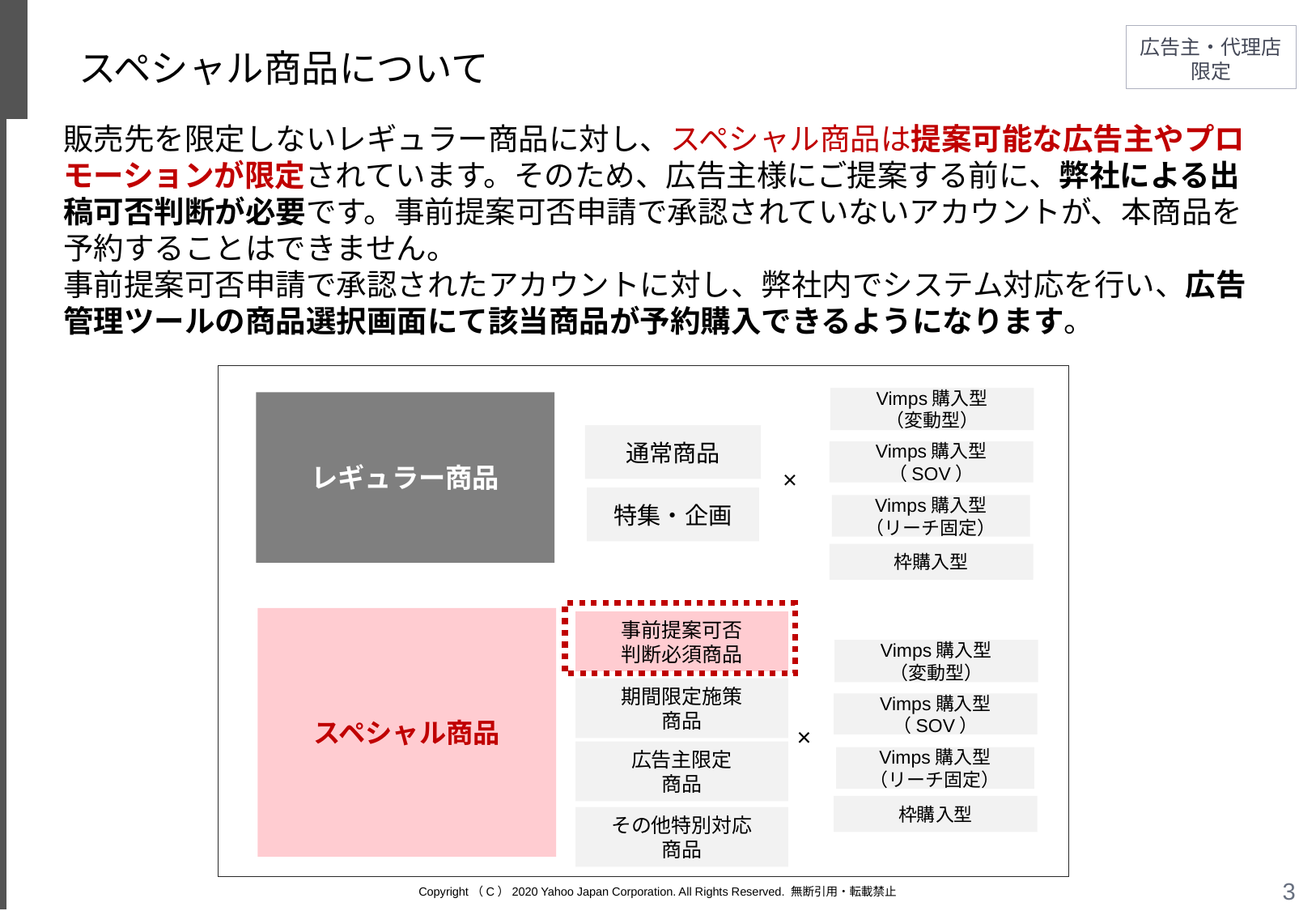

# スペシャル商品について
販売先を限定しないレギュラー商品に対し、スペシャル商品は提案可能な広告主やプロモーションが限定されています。そのため、広告主様にご提案する前に、弊社による出稿可否判断が必要です。事前提案可否申請で承認されていないアカウントが、本商品を予約することはできません。
事前提案可否申請で承認されたアカウントに対し、弊社内でシステム対応を行い、広告管理ツールの商品選択画面にて該当商品が予約購入できるようになります。

Vimps購入型
（変動型）
レギュラー商品
通常商品
Vimps購入型
（SOV）
×
特集・企画
Vimps購入型
（リーチ固定）
枠購入型

スペシャル商品
事前提案可否
判断必須商品
Vimps購入型
（変動型）
期間限定施策
商品
Vimps購入型
（SOV）
×
広告主限定
商品
Vimps購入型
（リーチ固定）
枠購入型
その他特別対応
商品
Copyright（C）2020 Yahoo Japan Corporation. All Rights Reserved. 無断引用・転載禁止